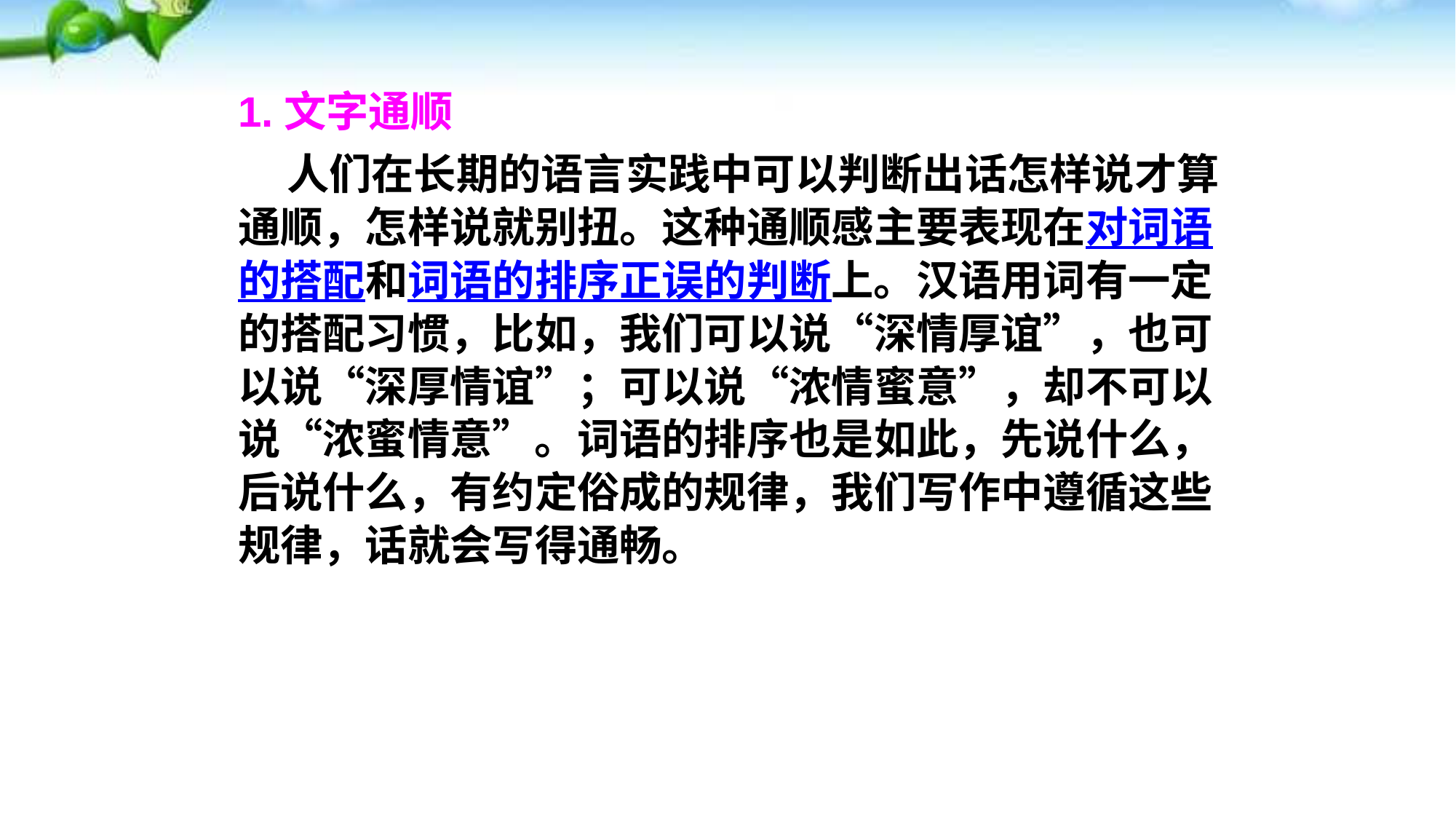

1.文字通顺
    人们在长期的语言实践中可以判断出话怎样说才算通顺，怎样说就别扭。这种通顺感主要表现在对词语的搭配和词语的排序正误的判断上。汉语用词有一定的搭配习惯，比如，我们可以说“深情厚谊”，也可以说“深厚情谊”；可以说“浓情蜜意”，却不可以说“浓蜜情意”。词语的排序也是如此，先说什么，后说什么，有约定俗成的规律，我们写作中遵循这些规律，话就会写得通畅。